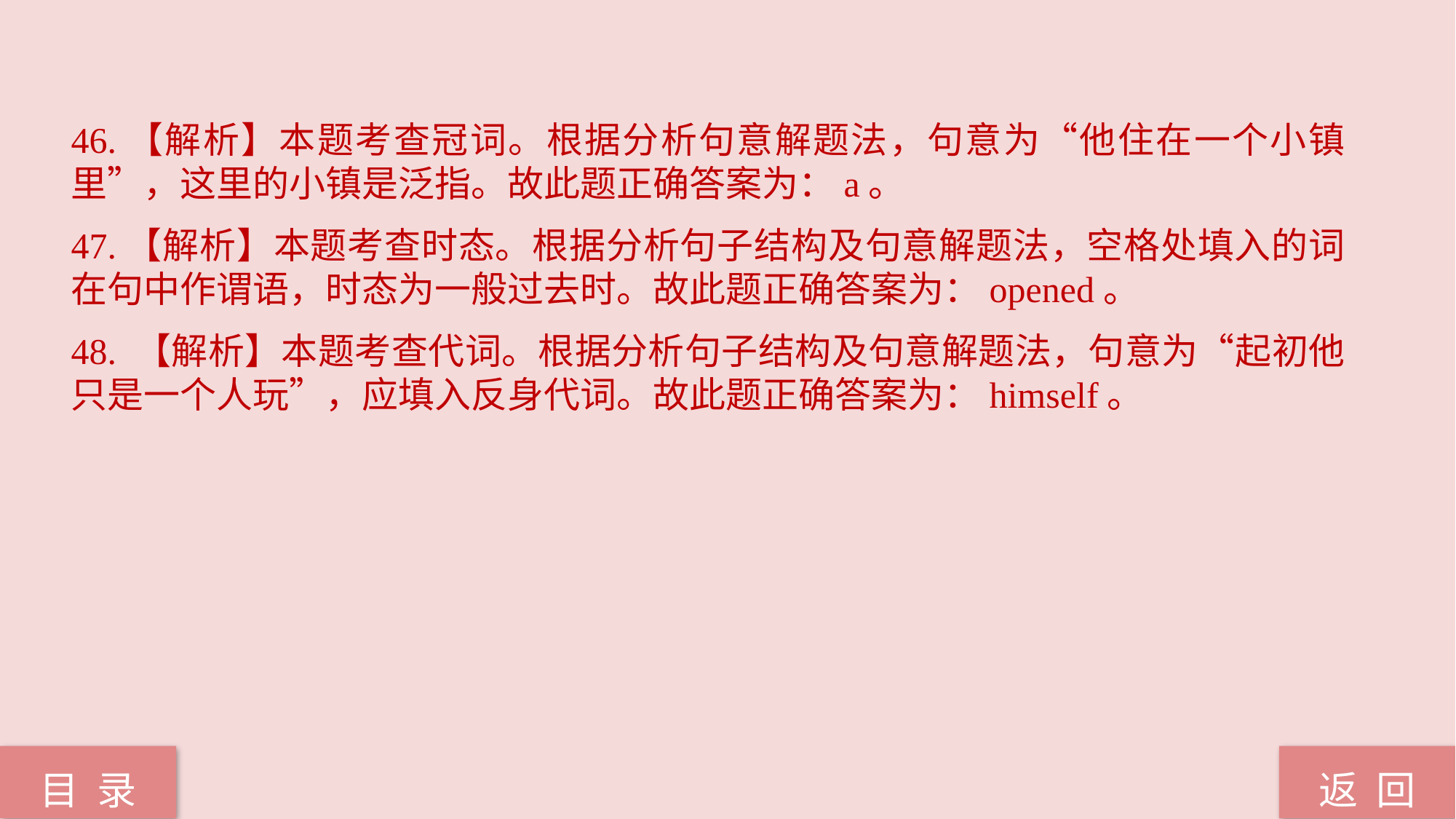

46.【解析】本题考查冠词。根据分析句意解题法，句意为“他住在一个小镇里”，这里的小镇是泛指。故此题正确答案为：a。
47.【解析】本题考查时态。根据分析句子结构及句意解题法，空格处填入的词在句中作谓语，时态为一般过去时。故此题正确答案为：opened。
48. 【解析】本题考查代词。根据分析句子结构及句意解题法，句意为“起初他只是一个人玩”，应填入反身代词。故此题正确答案为：himself。
返  回